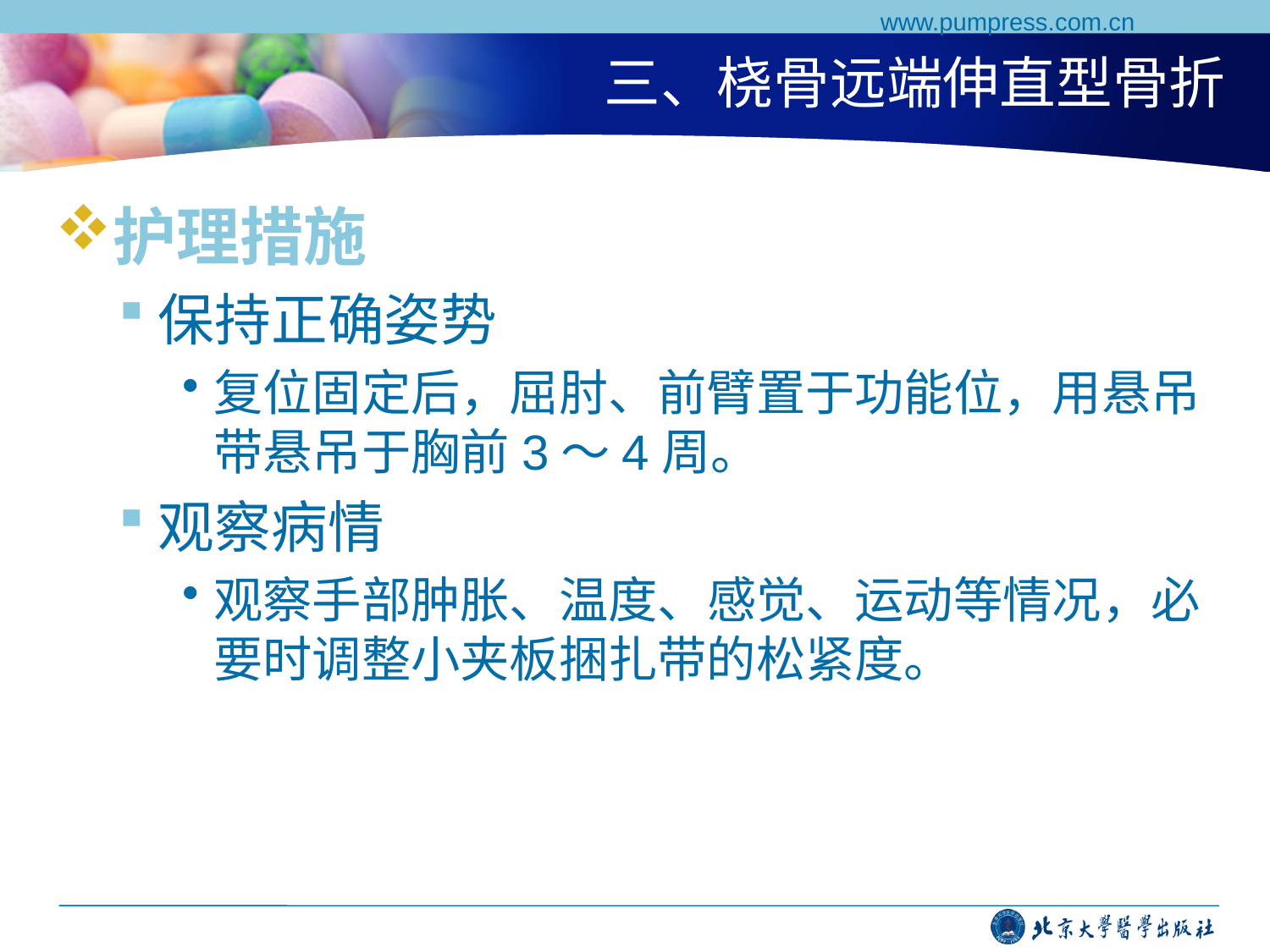

www.pumpress.com.cn
# 三、桡骨远端伸直型骨折
护理措施
保持正确姿势
复位固定后，屈肘、前臂置于功能位，用悬吊带悬吊于胸前3～4周。
观察病情
观察手部肿胀、温度、感觉、运动等情况，必要时调整小夹板捆扎带的松紧度。